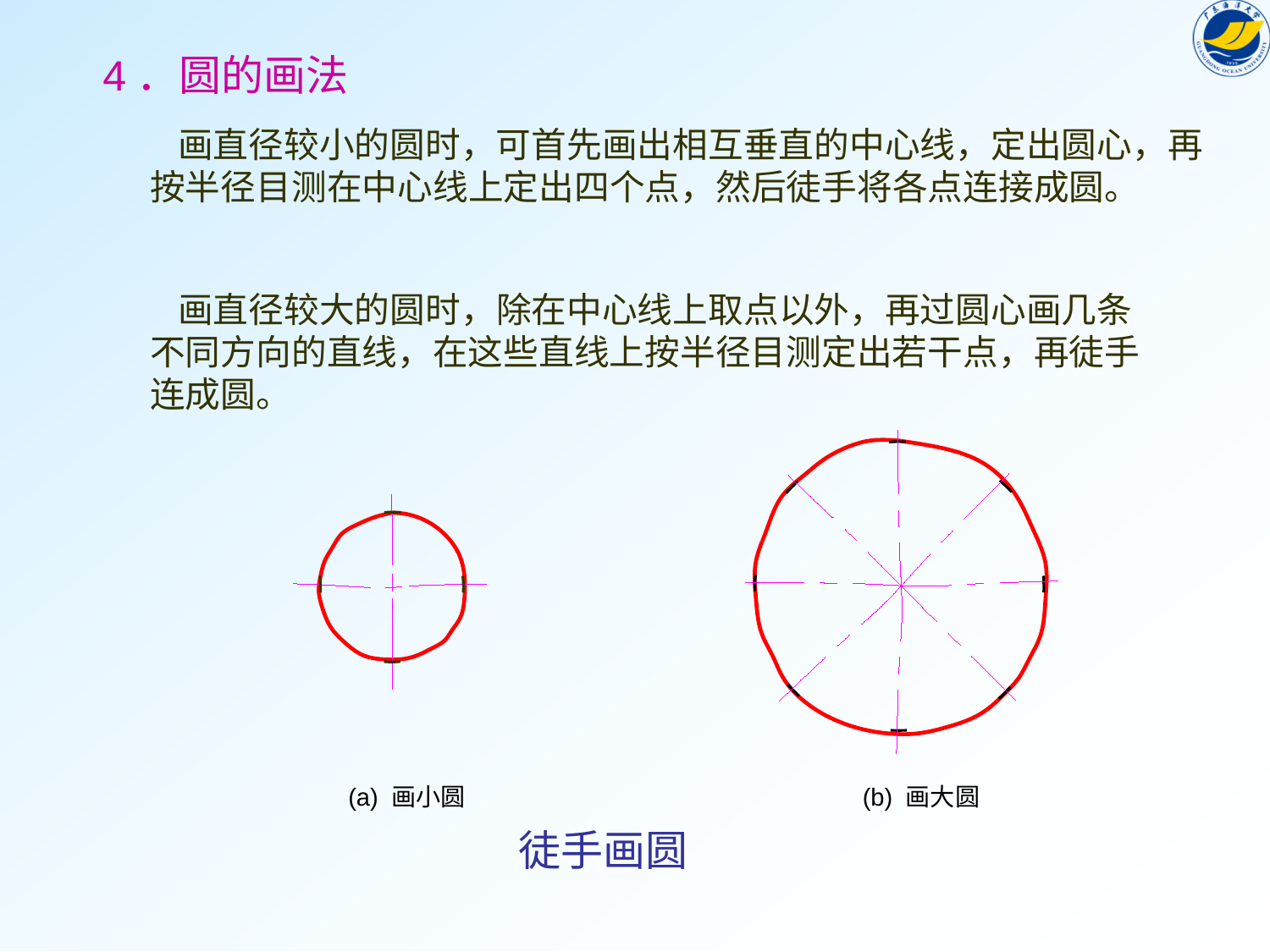

4．圆的画法
    画直径较小的圆时，可首先画出相互垂直的中心线，定出圆心，再按半径目测在中心线上定出四个点，然后徒手将各点连接成圆。
    画直径较大的圆时，除在中心线上取点以外，再过圆心画几条不同方向的直线，在这些直线上按半径目测定出若干点，再徒手连成圆。

(a) 画小圆
(b) 画大圆
徒手画圆